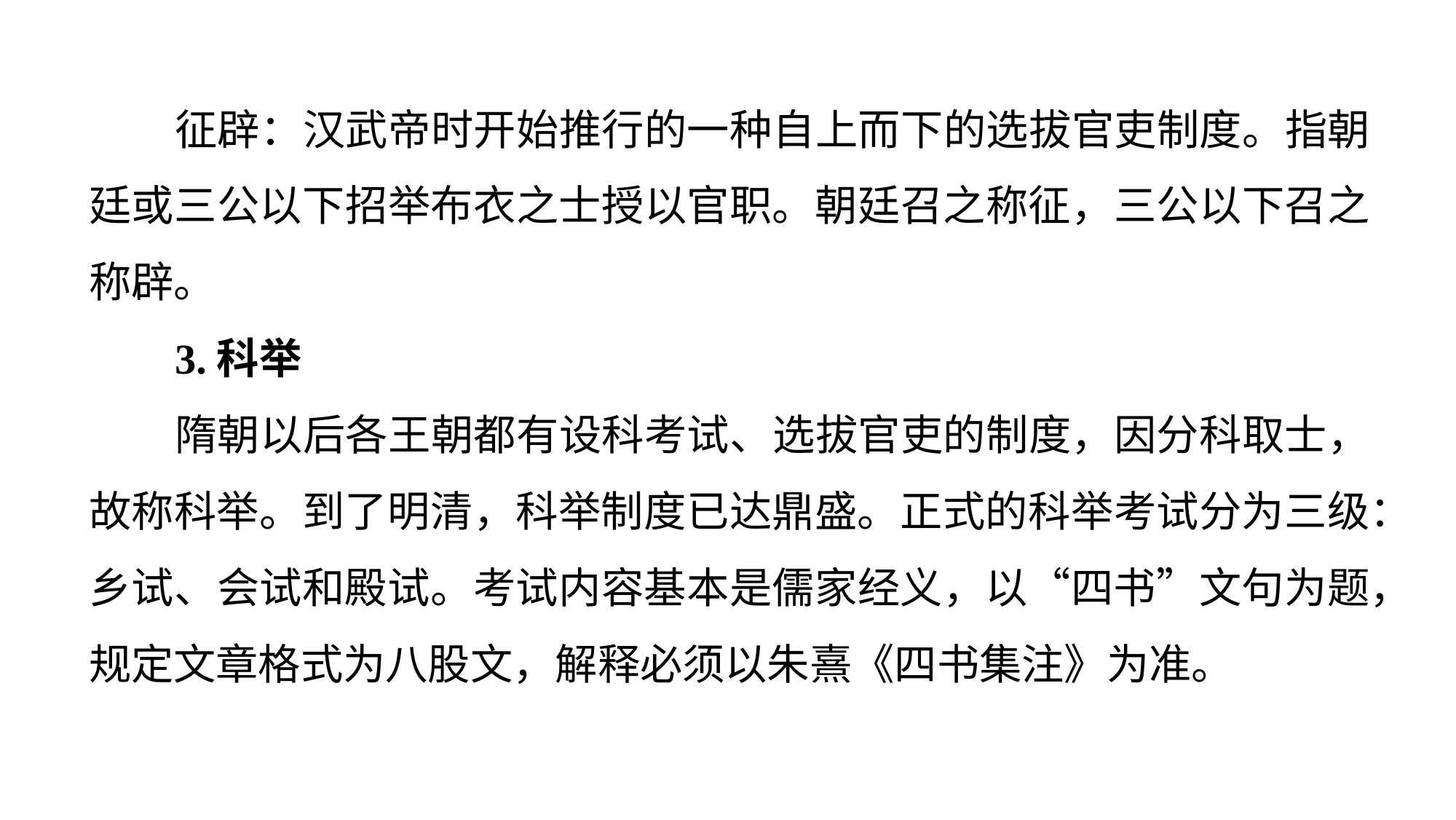

征辟：汉武帝时开始推行的一种自上而下的选拔官吏制度。指朝廷或三公以下招举布衣之士授以官职。朝廷召之称征，三公以下召之称辟。
3.科举
隋朝以后各王朝都有设科考试、选拔官吏的制度，因分科取士，故称科举。到了明清，科举制度已达鼎盛。正式的科举考试分为三级：乡试、会试和殿试。考试内容基本是儒家经义，以“四书”文句为题，规定文章格式为八股文，解释必须以朱熹《四书集注》为准。